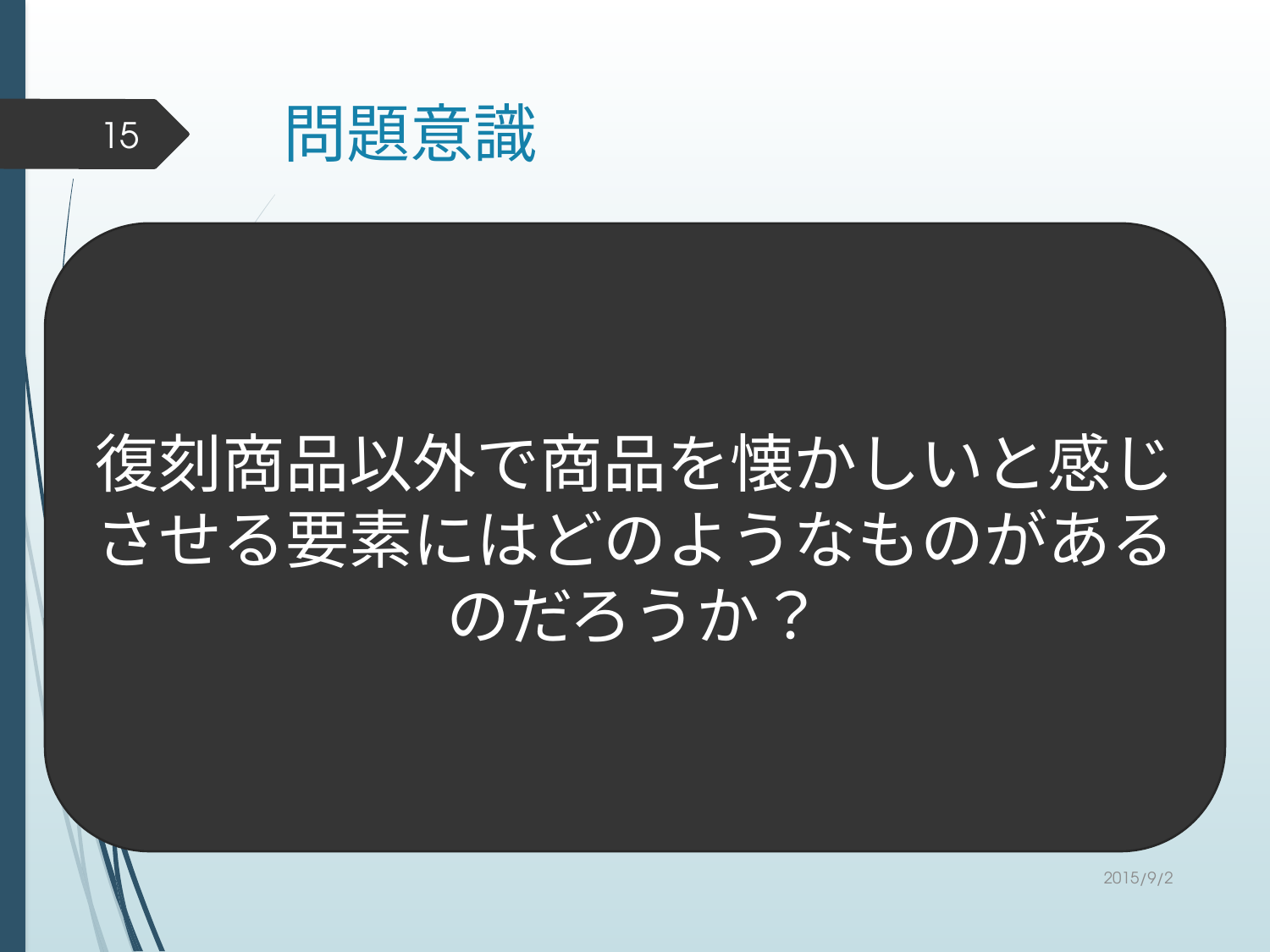

# 問題意識
15
復刻商品以外で商品を懐かしいと感じさせる要素にはどのようなものがあるのだろうか？
2015/9/2